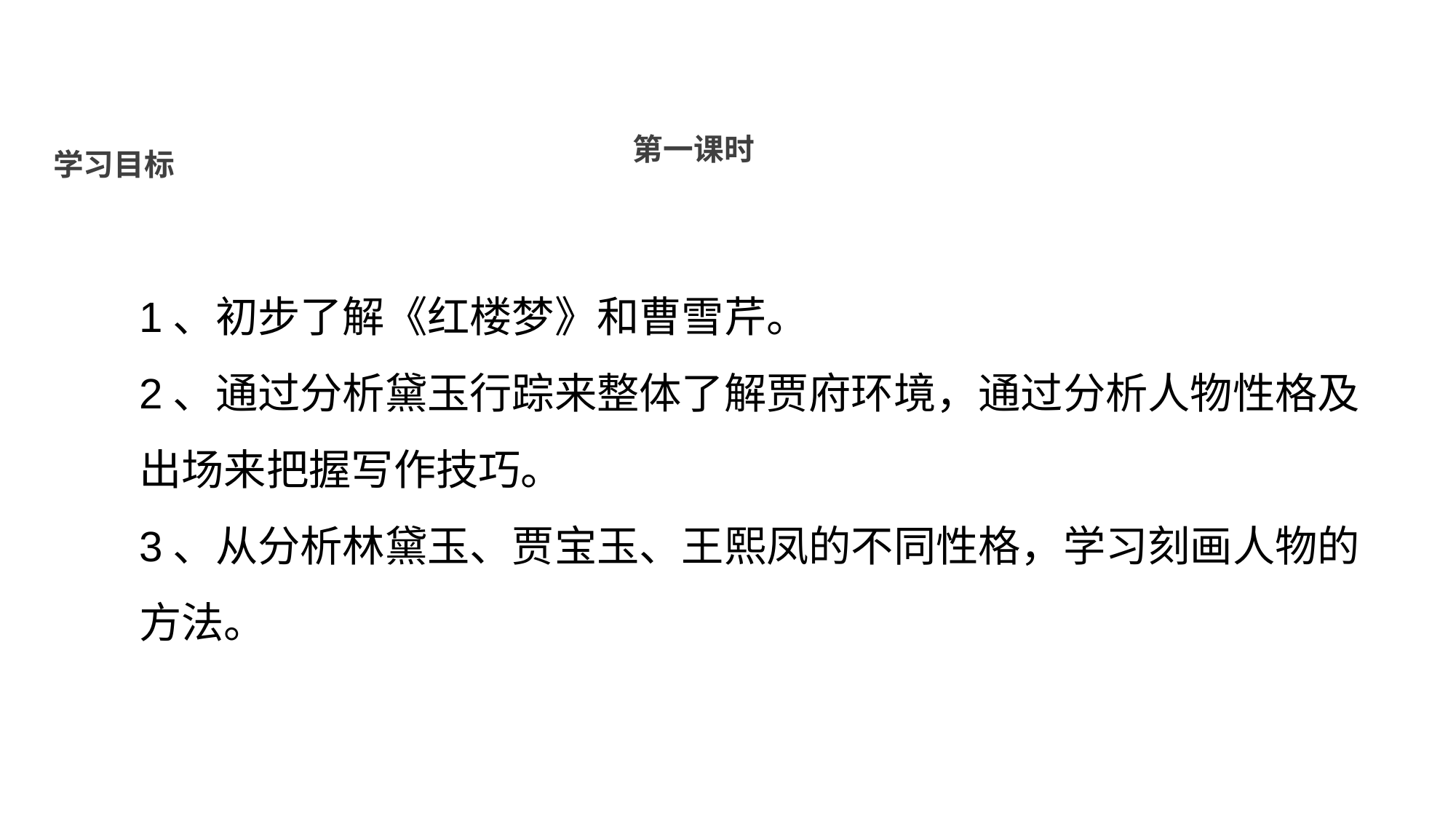

第一课时
学习目标
1、初步了解《红楼梦》和曹雪芹。
2、通过分析黛玉行踪来整体了解贾府环境，通过分析人物性格及出场来把握写作技巧。
3、从分析林黛玉、贾宝玉、王熙凤的不同性格，学习刻画人物的方法。